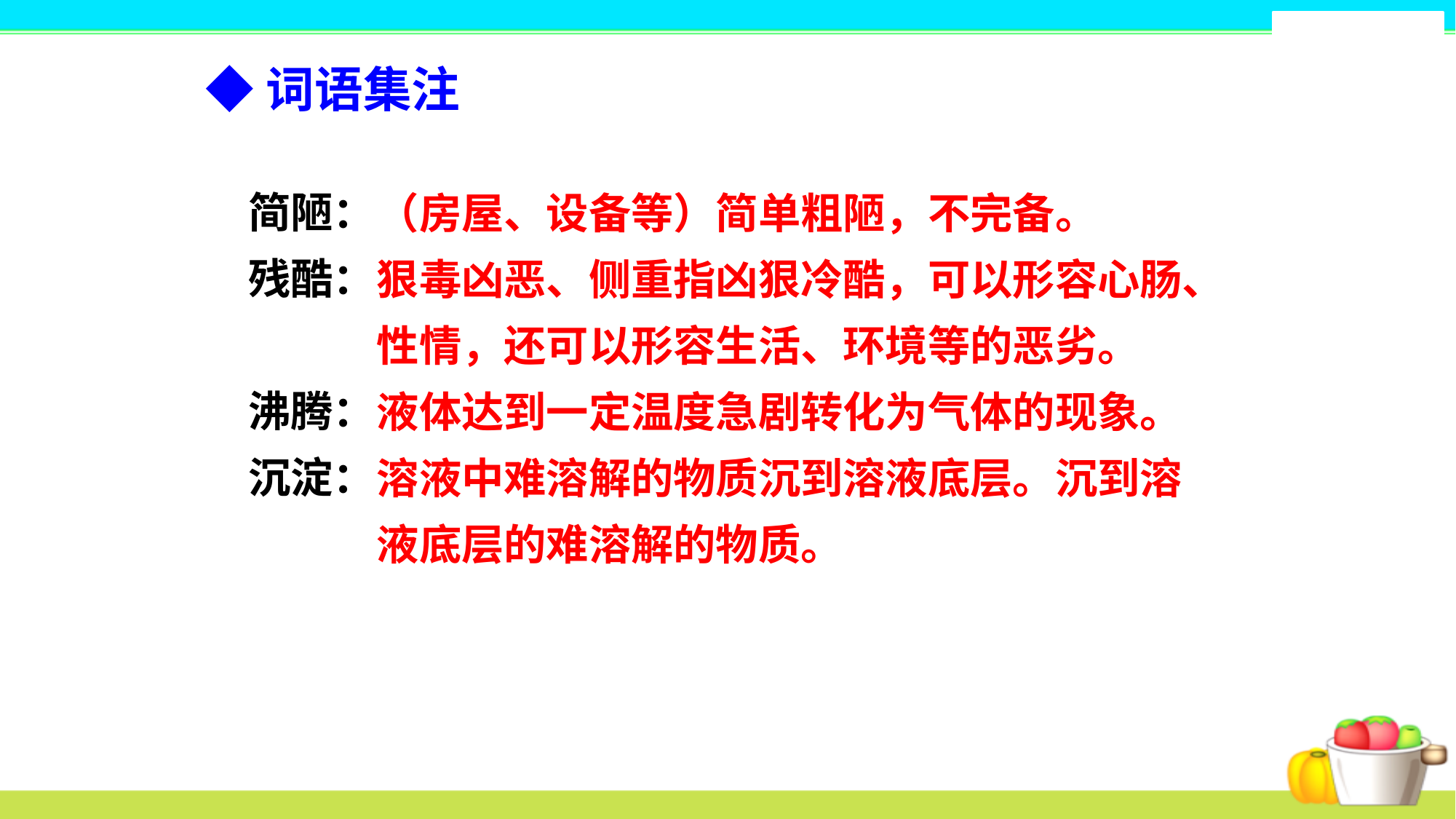

◆词语集注
简陋：
残酷：

沸腾：
沉淀：
（房屋、设备等）简单粗陋，不完备。
狠毒凶恶、侧重指凶狠冷酷，可以形容心肠、性情，还可以形容生活、环境等的恶劣。
液体达到一定温度急剧转化为气体的现象。
溶液中难溶解的物质沉到溶液底层。沉到溶液底层的难溶解的物质。